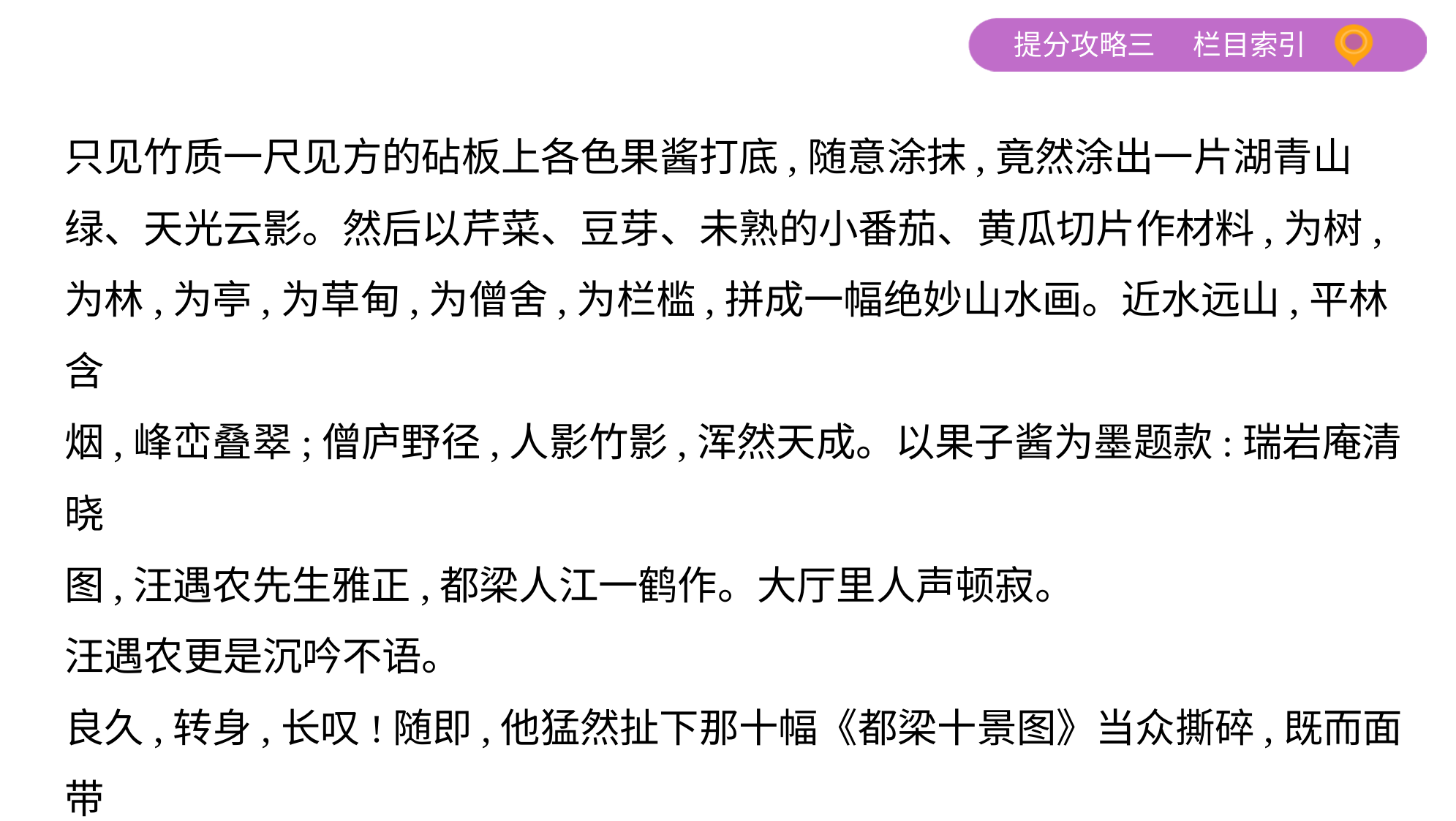

只见竹质一尺见方的砧板上各色果酱打底,随意涂抹,竟然涂出一片湖青山
绿、天光云影。然后以芹菜、豆芽、未熟的小番茄、黄瓜切片作材料,为树,
为林,为亭,为草甸,为僧舍,为栏槛,拼成一幅绝妙山水画。近水远山,平林含
烟,峰峦叠翠;僧庐野径,人影竹影,浑然天成。以果子酱为墨题款:瑞岩庵清晓
图,汪遇农先生雅正,都梁人江一鹤作。大厅里人声顿寂。
汪遇农更是沉吟不语。
良久,转身,长叹!随即,他猛然扯下那十幅《都梁十景图》当众撕碎,既而面带
微笑,长揖不起:“在下学艺不精,见笑了,诸位请回!”
后来,汪遇农不再作画,他拜江一鹤为师,专攻果蔬拼盘,数年苦习,居然将地上